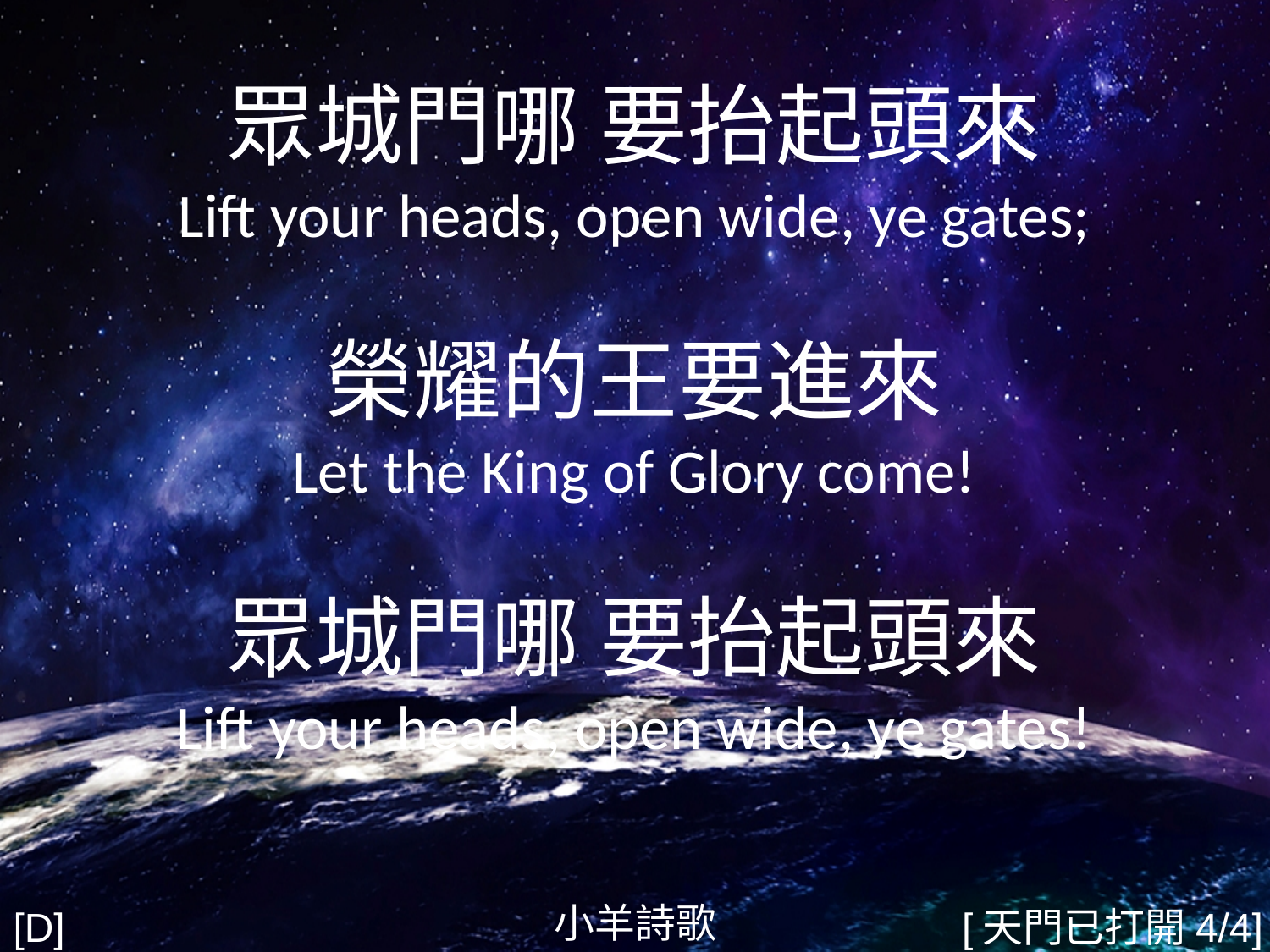

眾城門哪 要抬起頭來
Lift your heads, open wide, ye gates;

榮耀的王要進來
Let the King of Glory come!

眾城門哪 要抬起頭來
Lift your heads, open wide, ye gates!
#

小羊詩歌
[D]
[天門已打開4/4]